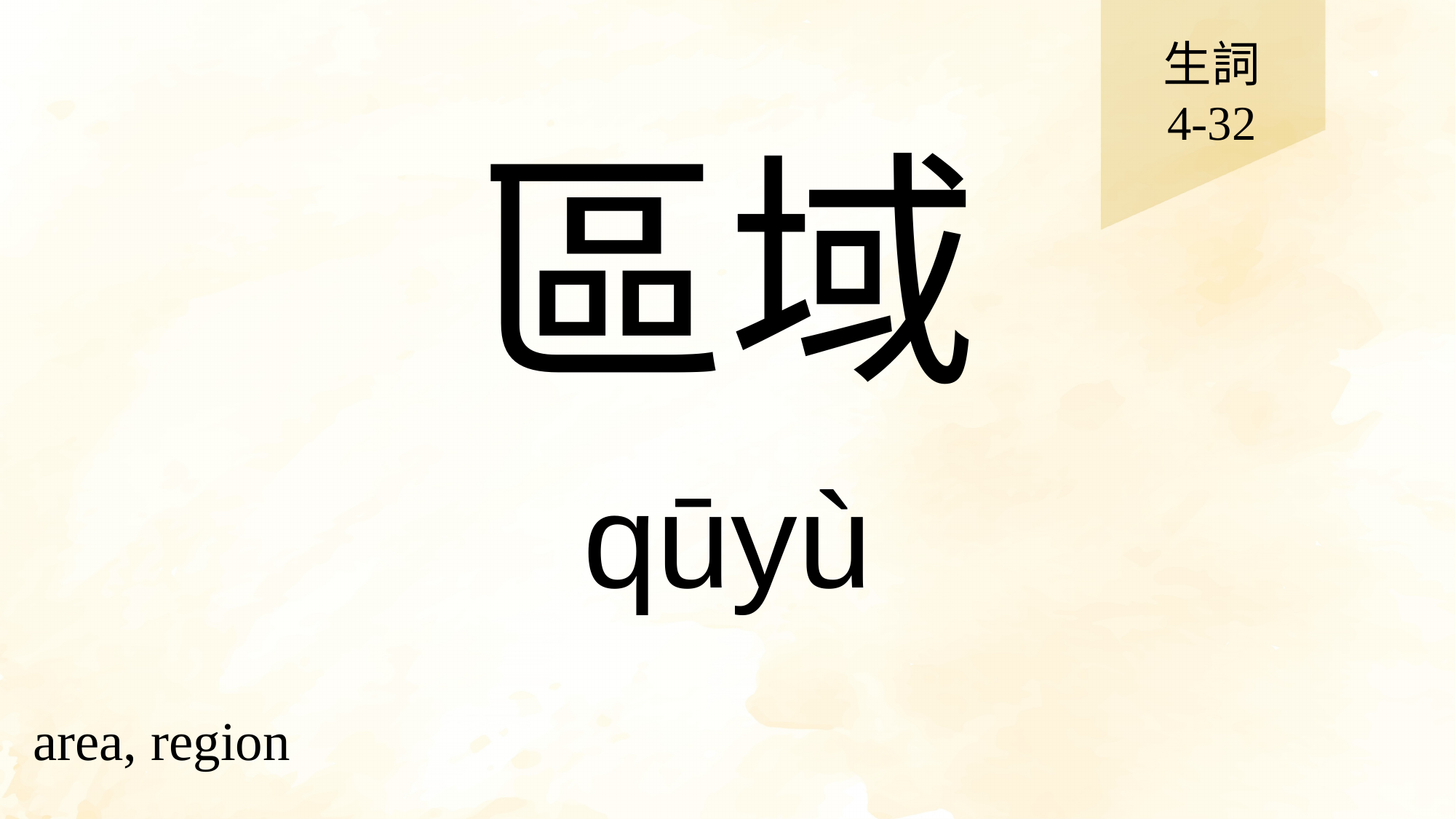

生詞
4-32
# 區域
qūyù
area, region